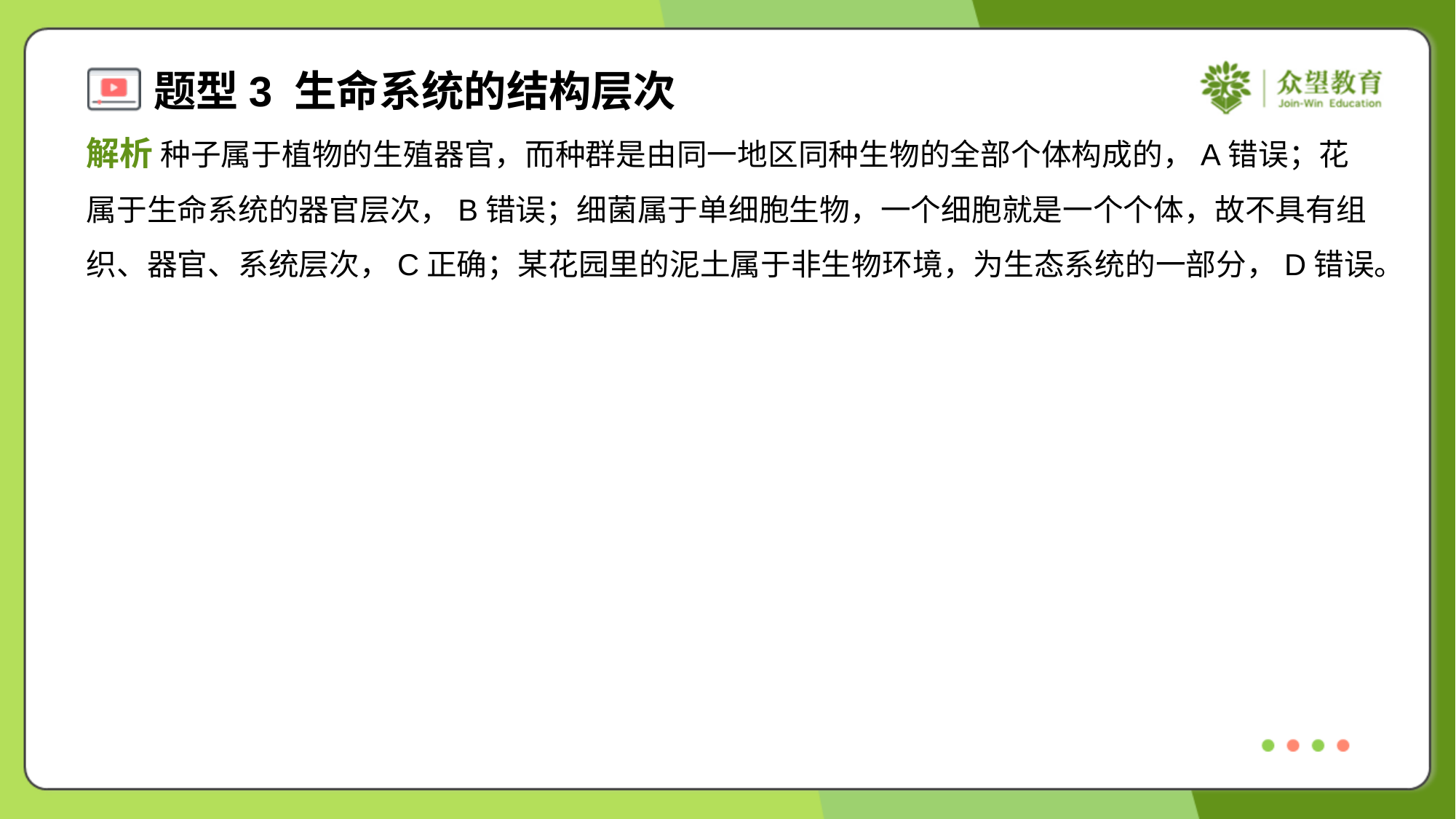

解析 种子属于植物的生殖器官，而种群是由同一地区同种生物的全部个体构成的，A错误；花
属于生命系统的器官层次，B错误；细菌属于单细胞生物，一个细胞就是一个个体，故不具有组
织、器官、系统层次，C正确；某花园里的泥土属于非生物环境，为生态系统的一部分，D错误。